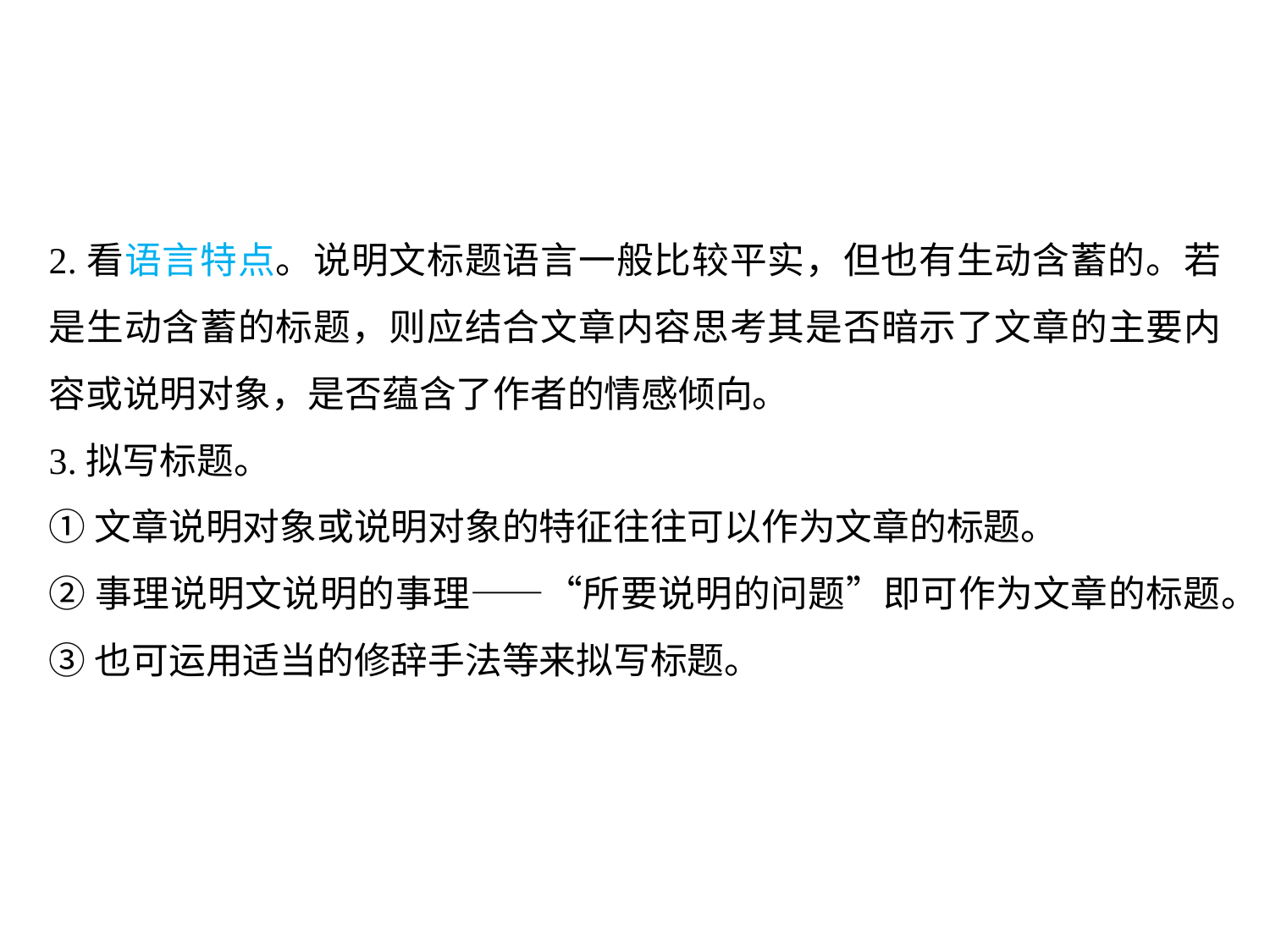

2.看语言特点。说明文标题语言一般比较平实，但也有生动含蓄的。若是生动含蓄的标题，则应结合文章内容思考其是否暗示了文章的主要内容或说明对象，是否蕴含了作者的情感倾向。
3.拟写标题。
①文章说明对象或说明对象的特征往往可以作为文章的标题。
②事理说明文说明的事理——“所要说明的问题”即可作为文章的标题。
③也可运用适当的修辞手法等来拟写标题。